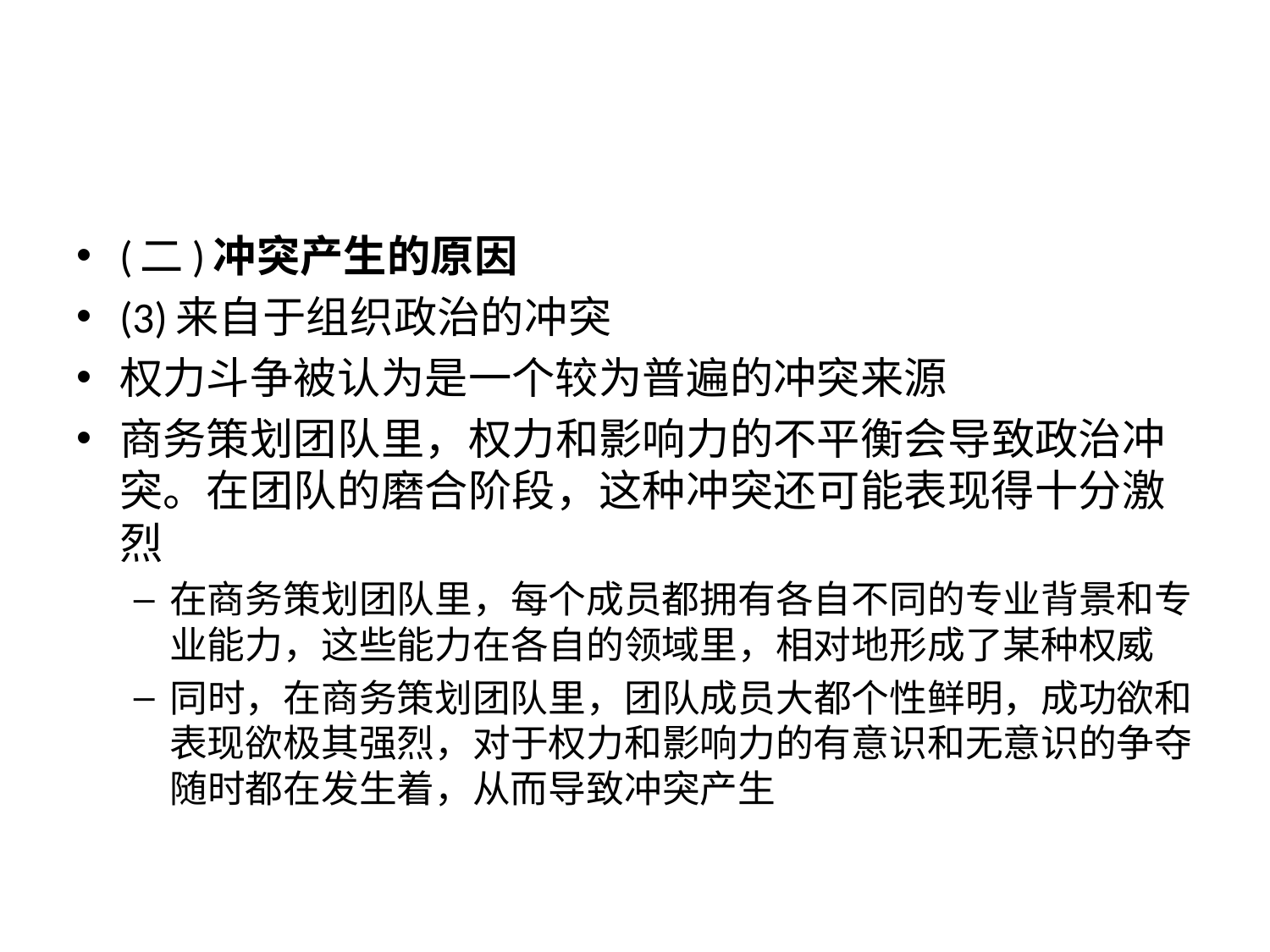

#
(二)冲突产生的原因
(3)来自于组织政治的冲突
权力斗争被认为是一个较为普遍的冲突来源
商务策划团队里，权力和影响力的不平衡会导致政治冲突。在团队的磨合阶段，这种冲突还可能表现得十分激烈
在商务策划团队里，每个成员都拥有各自不同的专业背景和专业能力，这些能力在各自的领域里，相对地形成了某种权威
同时，在商务策划团队里，团队成员大都个性鲜明，成功欲和表现欲极其强烈，对于权力和影响力的有意识和无意识的争夺随时都在发生着，从而导致冲突产生